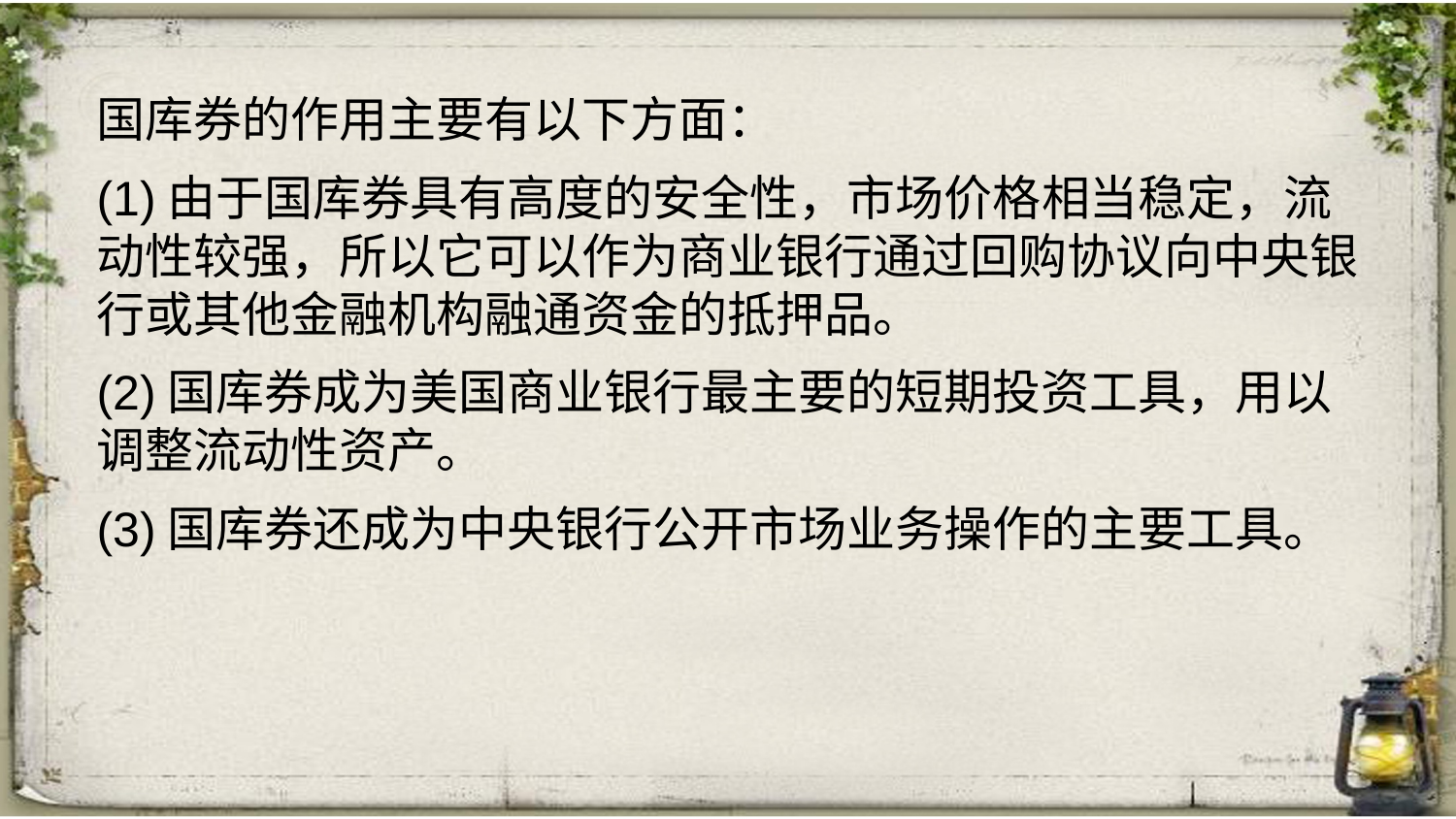

国库券的作用主要有以下方面：
(1)由于国库券具有高度的安全性，市场价格相当稳定，流动性较强，所以它可以作为商业银行通过回购协议向中央银行或其他金融机构融通资金的抵押品。
(2)国库券成为美国商业银行最主要的短期投资工具，用以调整流动性资产。
(3)国库券还成为中央银行公开市场业务操作的主要工具。